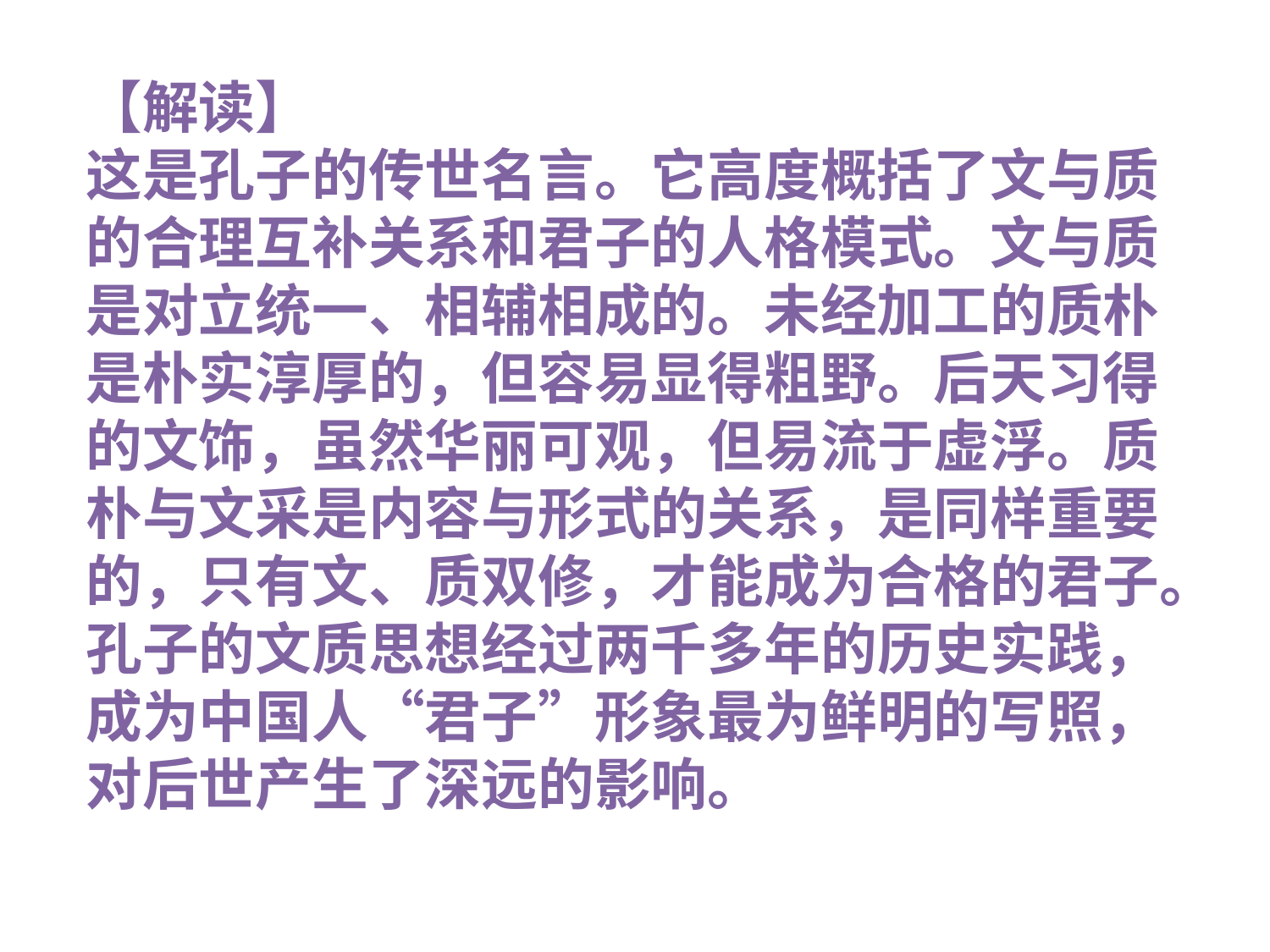

【解读】这是孔子的传世名言。它高度概括了文与质的合理互补关系和君子的人格模式。文与质是对立统一、相辅相成的。未经加工的质朴是朴实淳厚的，但容易显得粗野。后天习得的文饰，虽然华丽可观，但易流于虚浮。质朴与文采是内容与形式的关系，是同样重要的，只有文、质双修，才能成为合格的君子。孔子的文质思想经过两千多年的历史实践，成为中国人“君子”形象最为鲜明的写照，对后世产生了深远的影响。